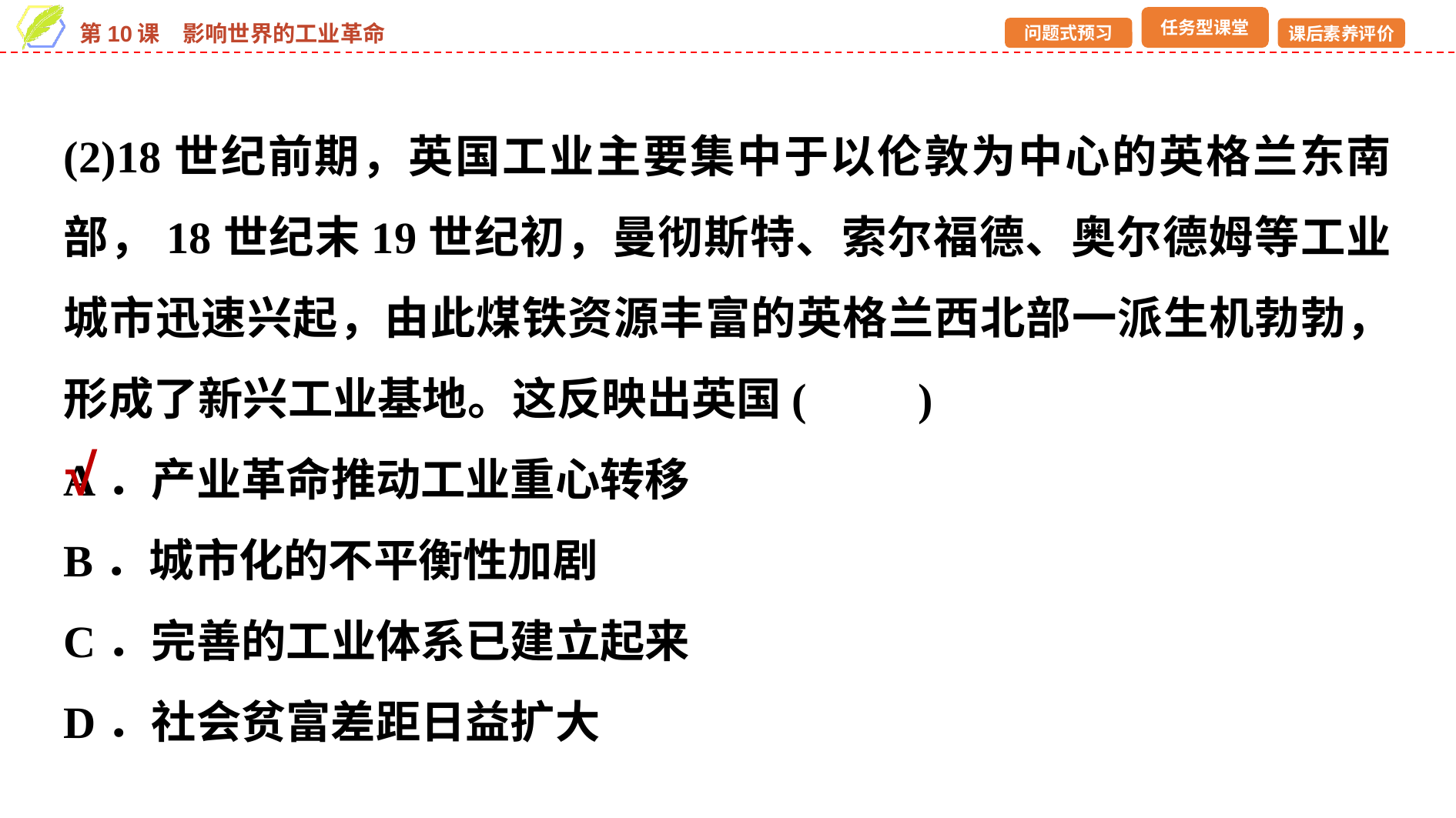

(2)18世纪前期，英国工业主要集中于以伦敦为中心的英格兰东南部，18世纪末19世纪初，曼彻斯特、索尔福德、奥尔德姆等工业城市迅速兴起，由此煤铁资源丰富的英格兰西北部一派生机勃勃，形成了新兴工业基地。这反映出英国(　　)
A．产业革命推动工业重心转移
B．城市化的不平衡性加剧
C．完善的工业体系已建立起来
D．社会贫富差距日益扩大
√